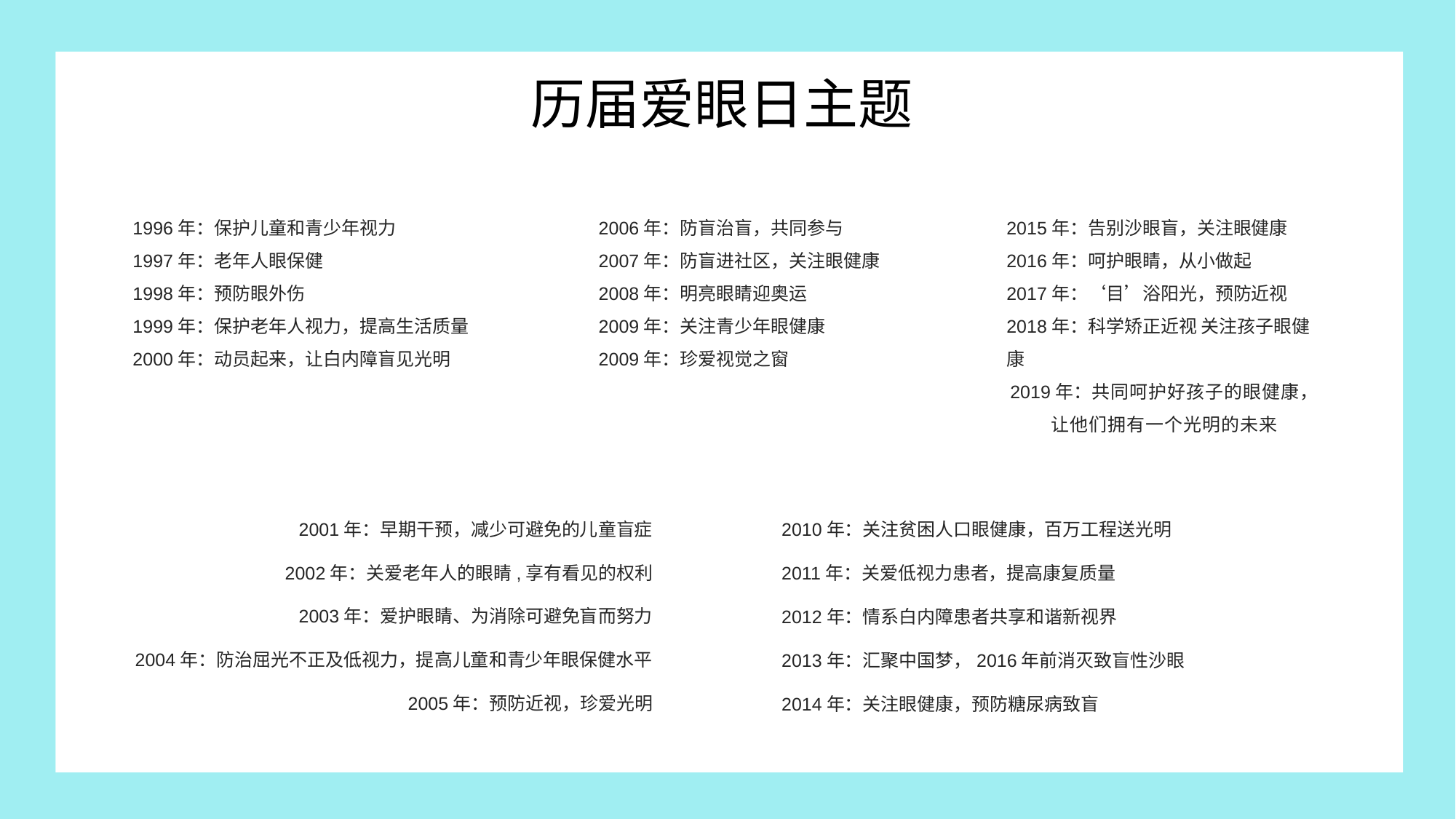

历届爱眼日主题
1996年：保护儿童和青少年视力
1997年：老年人眼保健
1998年：预防眼外伤
1999年：保护老年人视力，提高生活质量
2000年：动员起来，让白内障盲见光明
2006年：防盲治盲，共同参与
2007年：防盲进社区，关注眼健康
2008年：明亮眼睛迎奥运
2009年：关注青少年眼健康
2009年：珍爱视觉之窗
2015年：告别沙眼盲，关注眼健康
2016年：呵护眼睛，从小做起
2017年：‘目’浴阳光，预防近视
2018年：科学矫正近视 关注孩子眼健康
2019年：共同呵护好孩子的眼健康，
让他们拥有一个光明的未来

2001年：早期干预，减少可避免的儿童盲症
2002年：关爱老年人的眼睛,享有看见的权利
2003年：爱护眼睛、为消除可避免盲而努力
2004年：防治屈光不正及低视力，提高儿童和青少年眼保健水平
2005年：预防近视，珍爱光明
2010年：关注贫困人口眼健康，百万工程送光明
2011年：关爱低视力患者，提高康复质量
2012年：情系白内障患者共享和谐新视界
2013年：汇聚中国梦，2016年前消灭致盲性沙眼
2014年：关注眼健康，预防糖尿病致盲